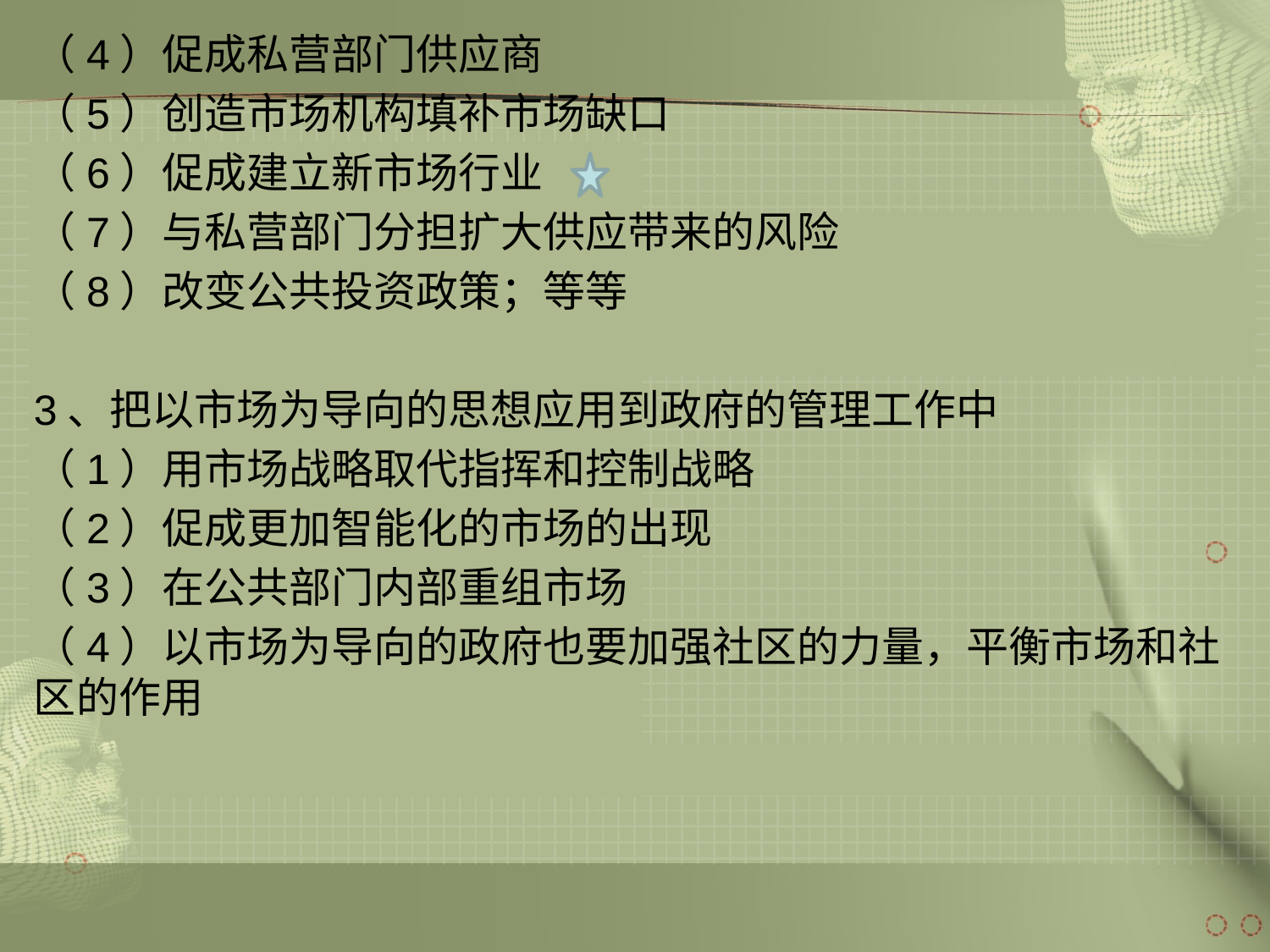

（4）促成私营部门供应商
（5）创造市场机构填补市场缺口
（6）促成建立新市场行业
（7）与私营部门分担扩大供应带来的风险
（8）改变公共投资政策；等等

3、把以市场为导向的思想应用到政府的管理工作中
（1）用市场战略取代指挥和控制战略
（2）促成更加智能化的市场的出现
（3）在公共部门内部重组市场
（4）以市场为导向的政府也要加强社区的力量，平衡市场和社区的作用